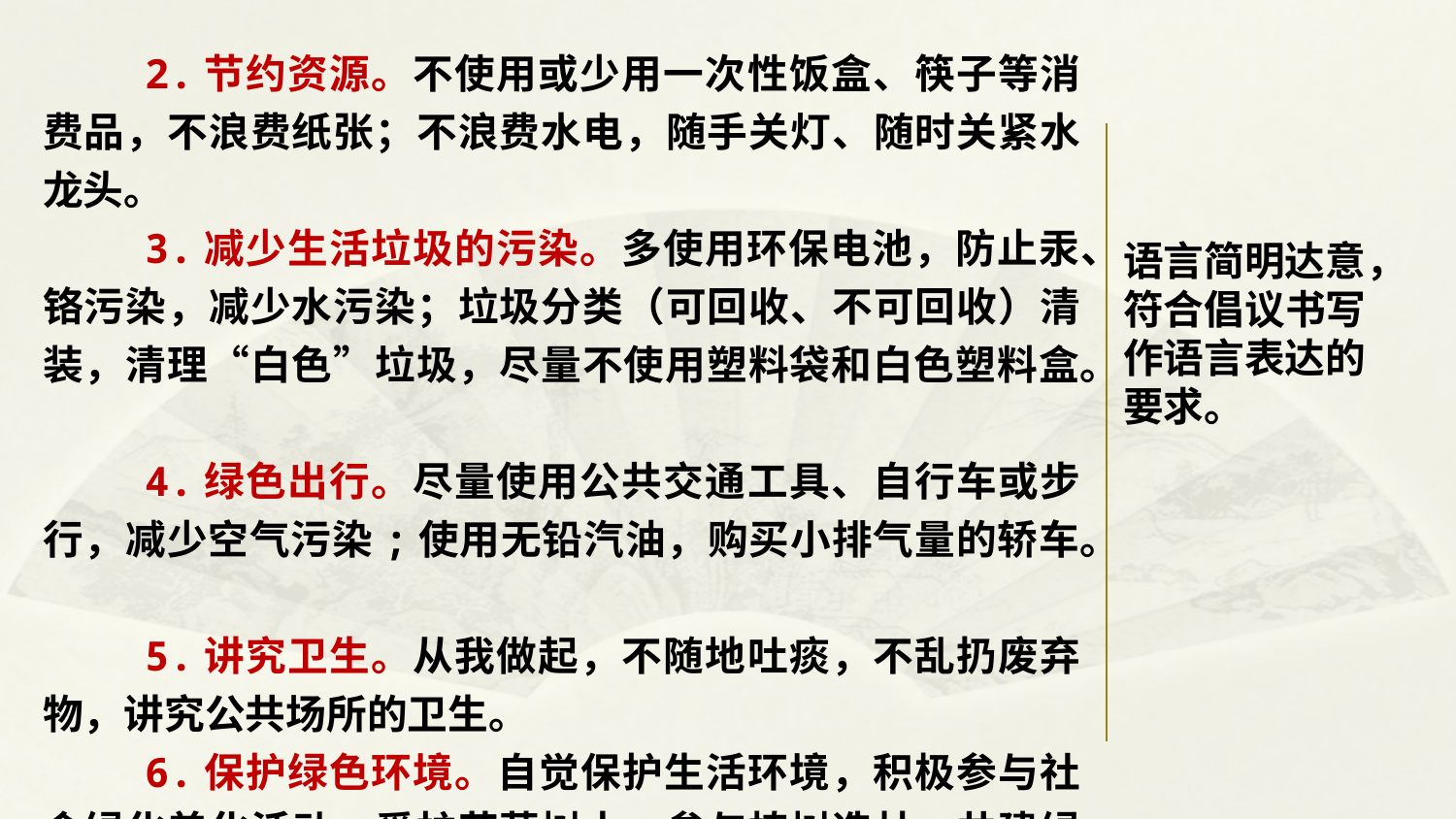

2.节约资源。不使用或少用一次性饭盒、筷子等消费品，不浪费纸张；不浪费水电，随手关灯、随时关紧水龙头。
    3.减少生活垃圾的污染。多使用环保电池，防止汞、铬污染，减少水污染；垃圾分类（可回收、不可回收）清装，清理“白色”垃圾，尽量不使用塑料袋和白色塑料盒。
    4.绿色出行。尽量使用公共交通工具、自行车或步行，减少空气污染;使用无铅汽油，购买小排气量的轿车。
    5.讲究卫生。从我做起，不随地吐痰，不乱扔废弃物，讲究公共场所的卫生。
    6.保护绿色环境。自觉保护生活环境，积极参与社会绿化美化活动，爱护花草树木，参与植树造林，共建绿色家园。
语言简明达意，符合倡议书写作语言表达的要求。